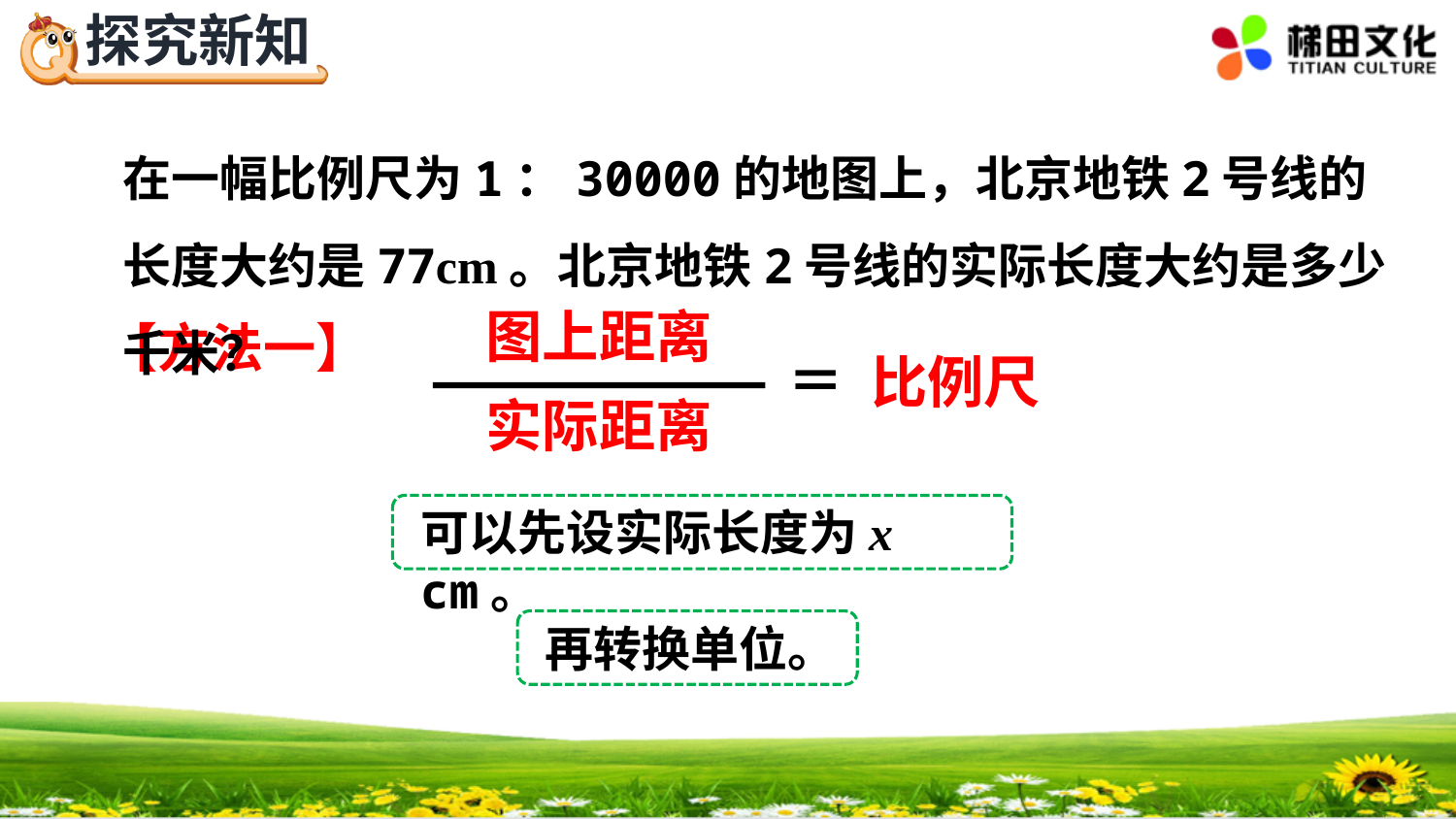

在一幅比例尺为1：30000的地图上，北京地铁2号线的长度大约是77cm。北京地铁2号线的实际长度大约是多少千米？
图上距离
＝
比例尺
实际距离

【方法一】

可以先设实际长度为x cm。

再转换单位。